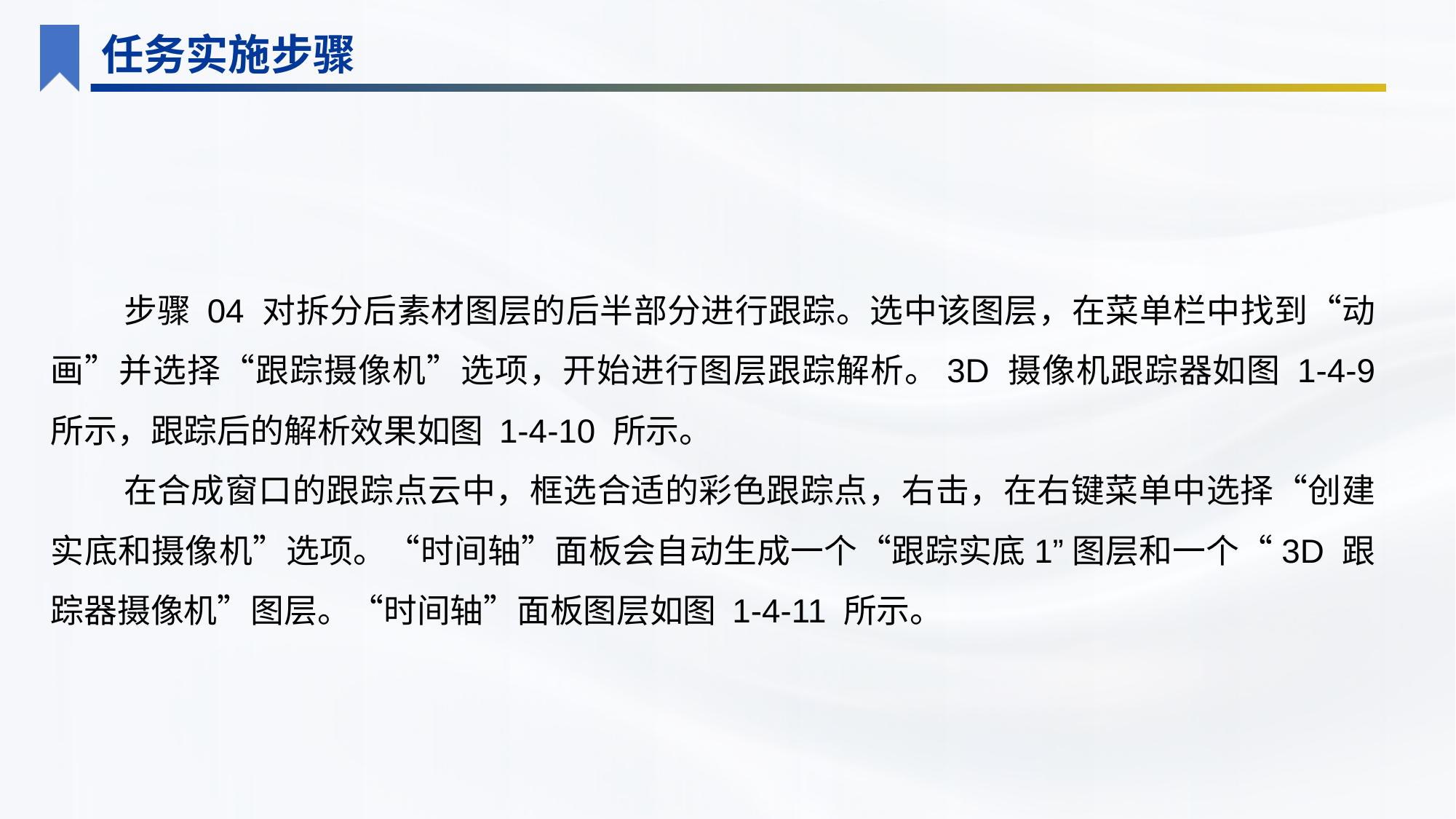

任务实施步骤
步骤 04 对拆分后素材图层的后半部分进行跟踪。选中该图层，在菜单栏中找到“动画”并选择“跟踪摄像机”选项，开始进行图层跟踪解析。3D 摄像机跟踪器如图 1-4-9 所示，跟踪后的解析效果如图 1-4-10 所示。
在合成窗口的跟踪点云中，框选合适的彩色跟踪点，右击，在右键菜单中选择“创建实底和摄像机”选项。“时间轴”面板会自动生成一个“跟踪实底1”图层和一个“3D 跟踪器摄像机”图层。“时间轴”面板图层如图 1-4-11 所示。